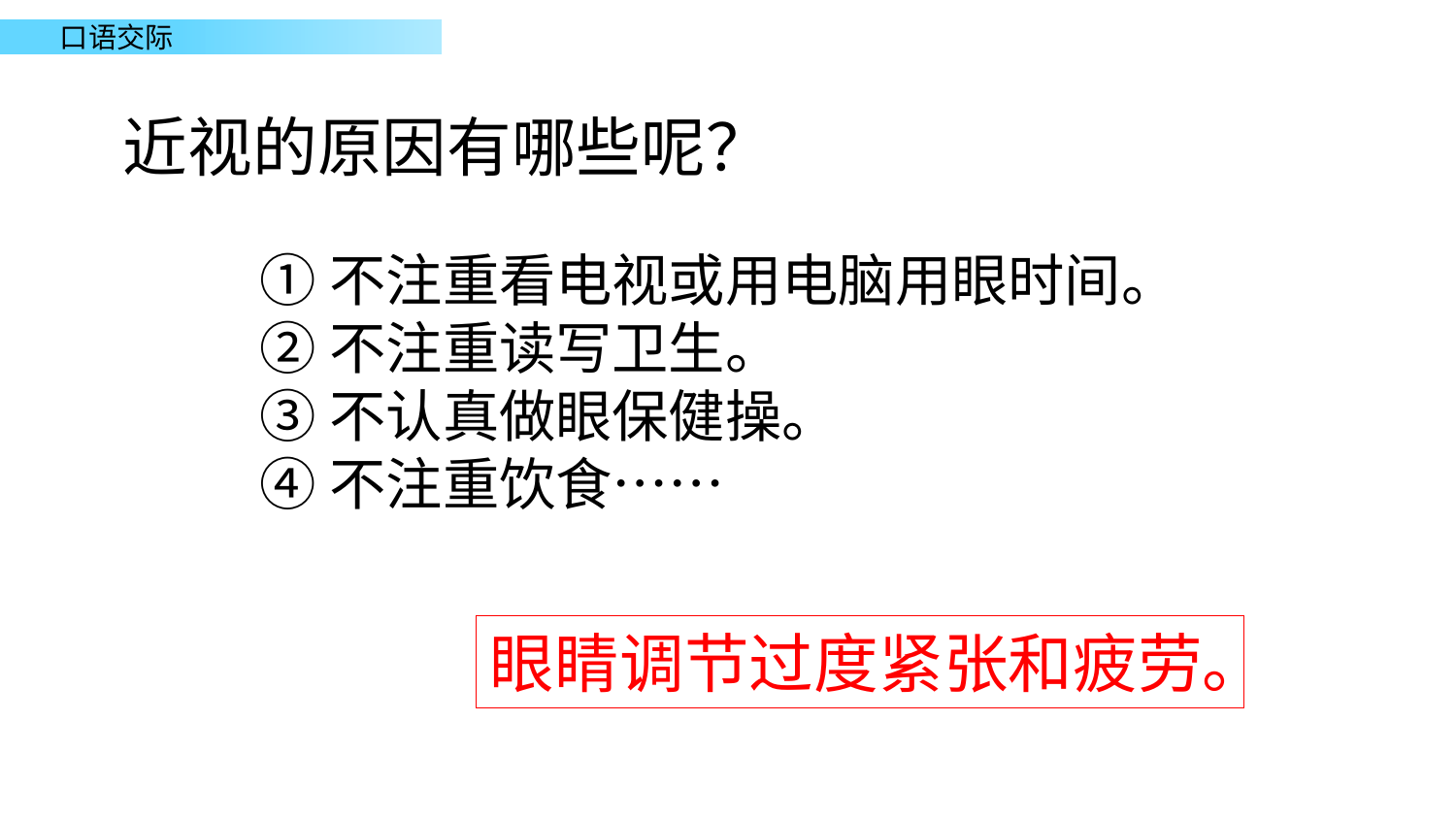

近视的原因有哪些呢？
①不注重看电视或用电脑用眼时间。
②不注重读写卫生。
③不认真做眼保健操。
④不注重饮食……
眼睛调节过度紧张和疲劳。